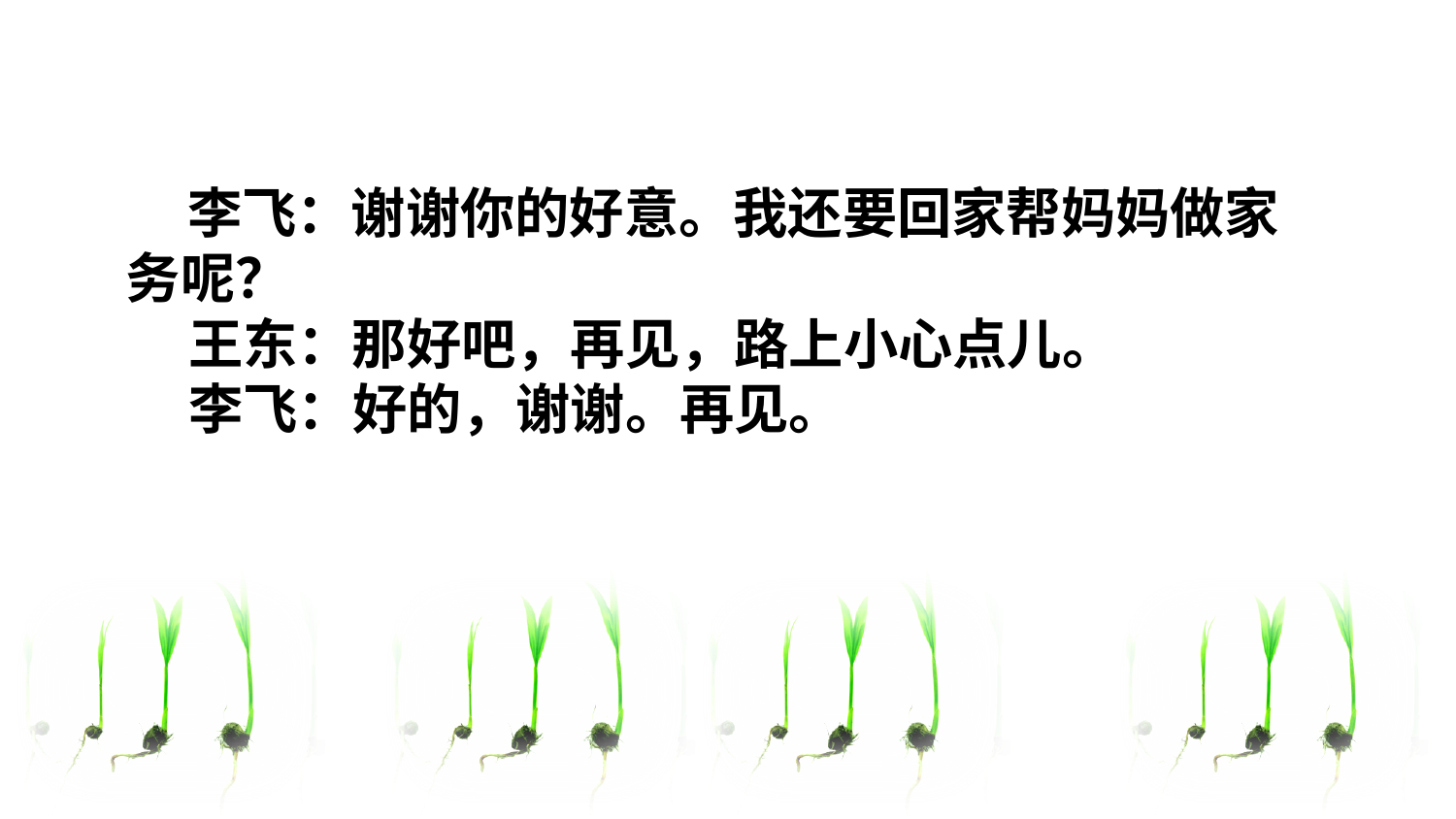

李飞：谢谢你的好意。我还要回家帮妈妈做家务呢？
    王东：那好吧，再见，路上小心点儿。
    李飞：好的，谢谢。再见。